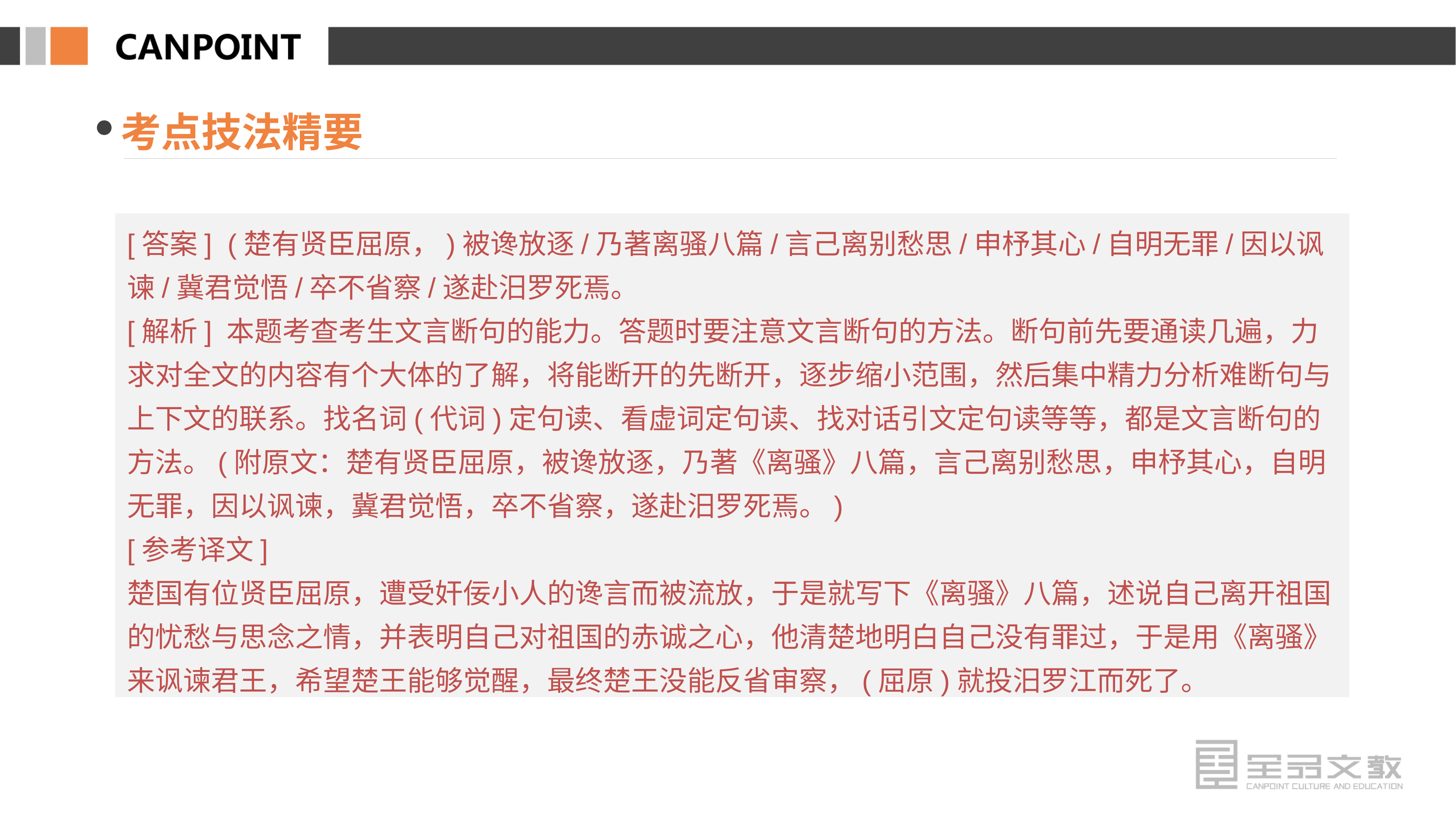

考点技法精要

[答案]  (楚有贤臣屈原，)被谗放逐/乃著离骚八篇/言己离别愁思/申杼其心/自明无罪/因以讽谏/冀君觉悟/卒不省察/遂赴汨罗死焉。
[解析] 本题考查考生文言断句的能力。答题时要注意文言断句的方法。断句前先要通读几遍，力求对全文的内容有个大体的了解，将能断开的先断开，逐步缩小范围，然后集中精力分析难断句与上下文的联系。找名词(代词)定句读、看虚词定句读、找对话引文定句读等等，都是文言断句的方法。(附原文：楚有贤臣屈原，被谗放逐，乃著《离骚》八篇，言己离别愁思，申杼其心，自明无罪，因以讽谏，冀君觉悟，卒不省察，遂赴汨罗死焉。)
[参考译文]
楚国有位贤臣屈原，遭受奸佞小人的谗言而被流放，于是就写下《离骚》八篇，述说自己离开祖国的忧愁与思念之情，并表明自己对祖国的赤诚之心，他清楚地明白自己没有罪过，于是用《离骚》来讽谏君王，希望楚王能够觉醒，最终楚王没能反省审察，(屈原)就投汨罗江而死了。